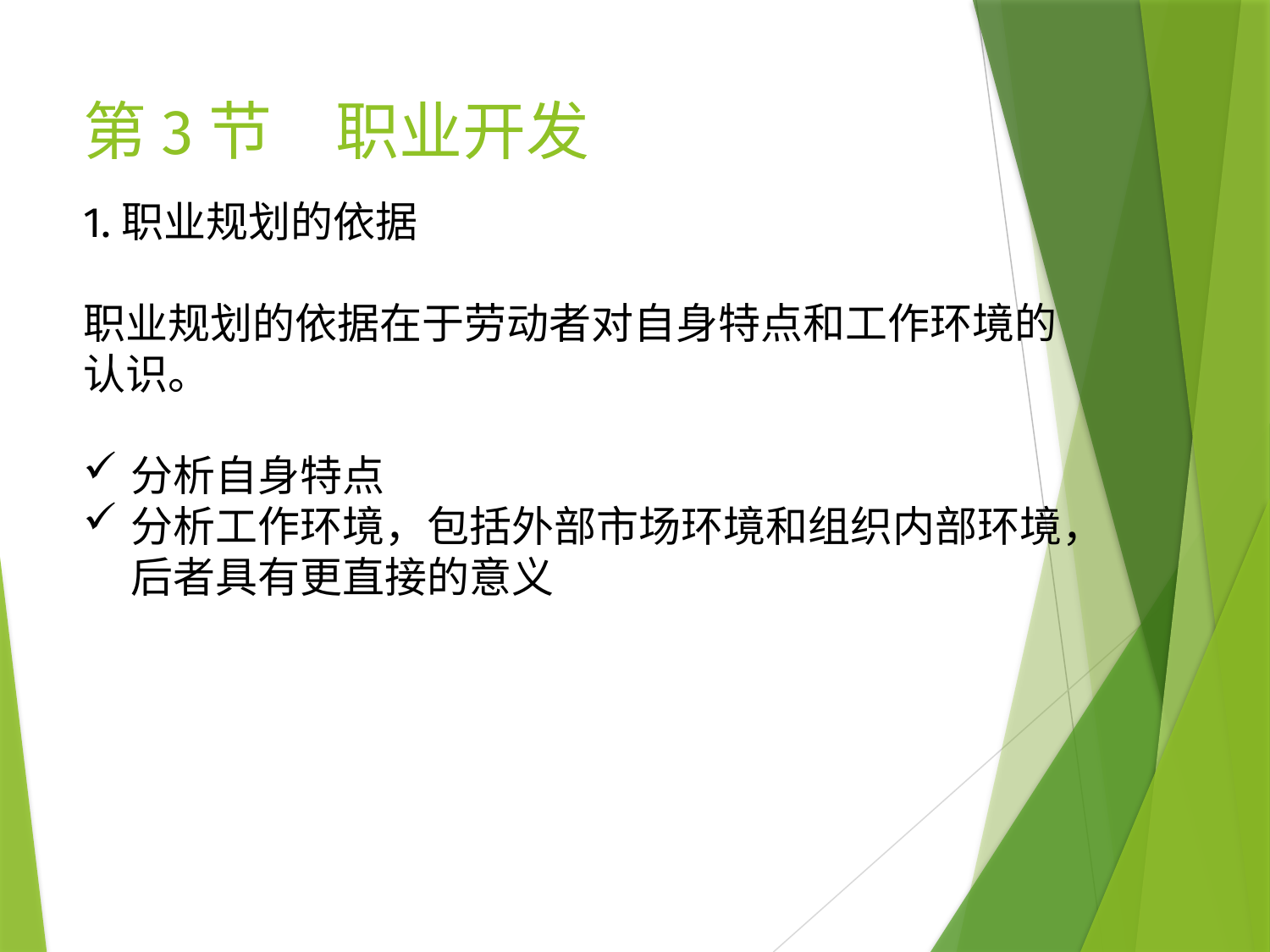

# 第3节　职业开发
1.职业规划的依据

职业规划的依据在于劳动者对自身特点和工作环境的认识。

分析自身特点
分析工作环境，包括外部市场环境和组织内部环境，后者具有更直接的意义